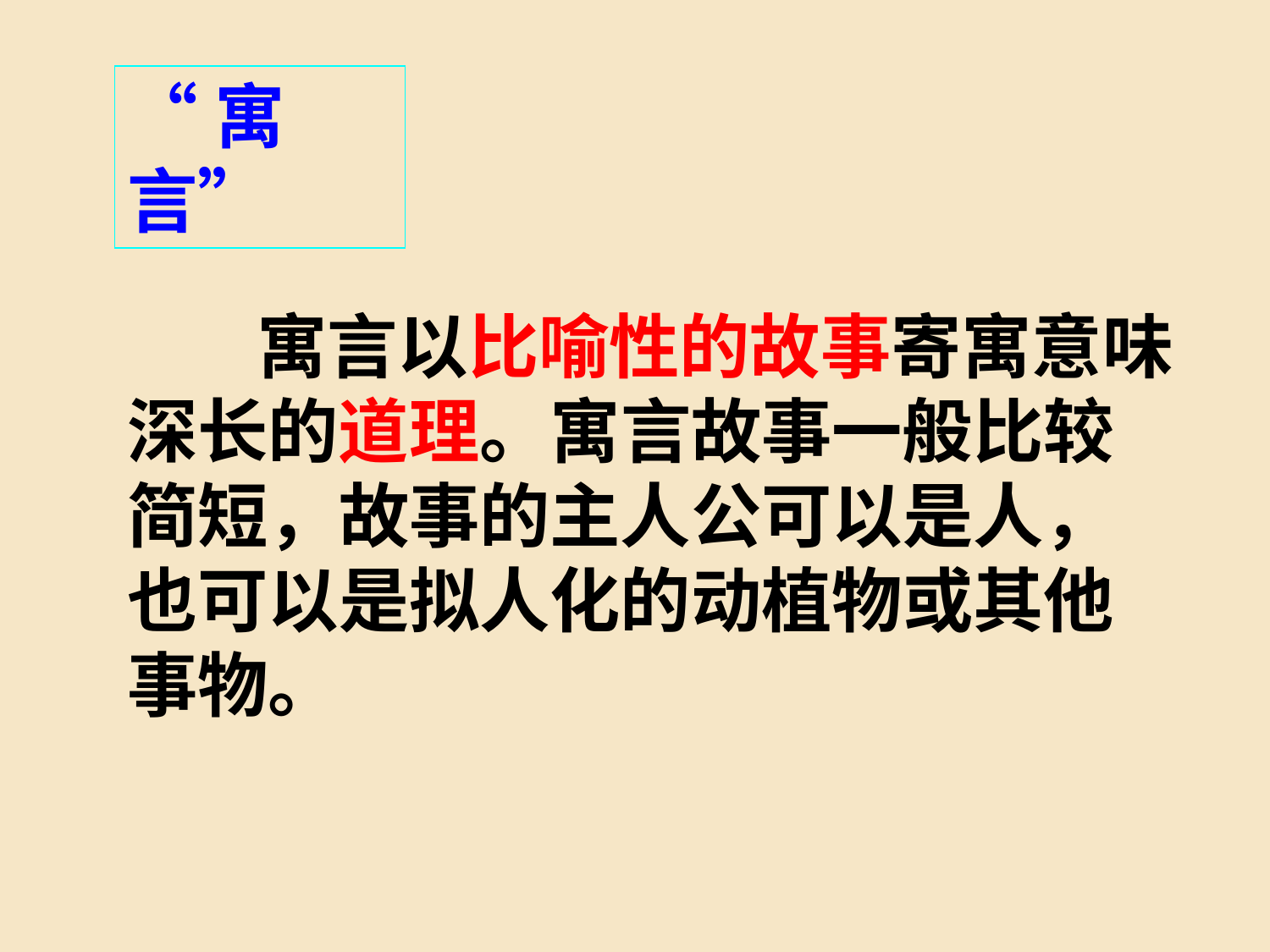

“寓言”
       寓言以比喻性的故事寄寓意味深长的道理。寓言故事一般比较简短，故事的主人公可以是人，也可以是拟人化的动植物或其他事物。